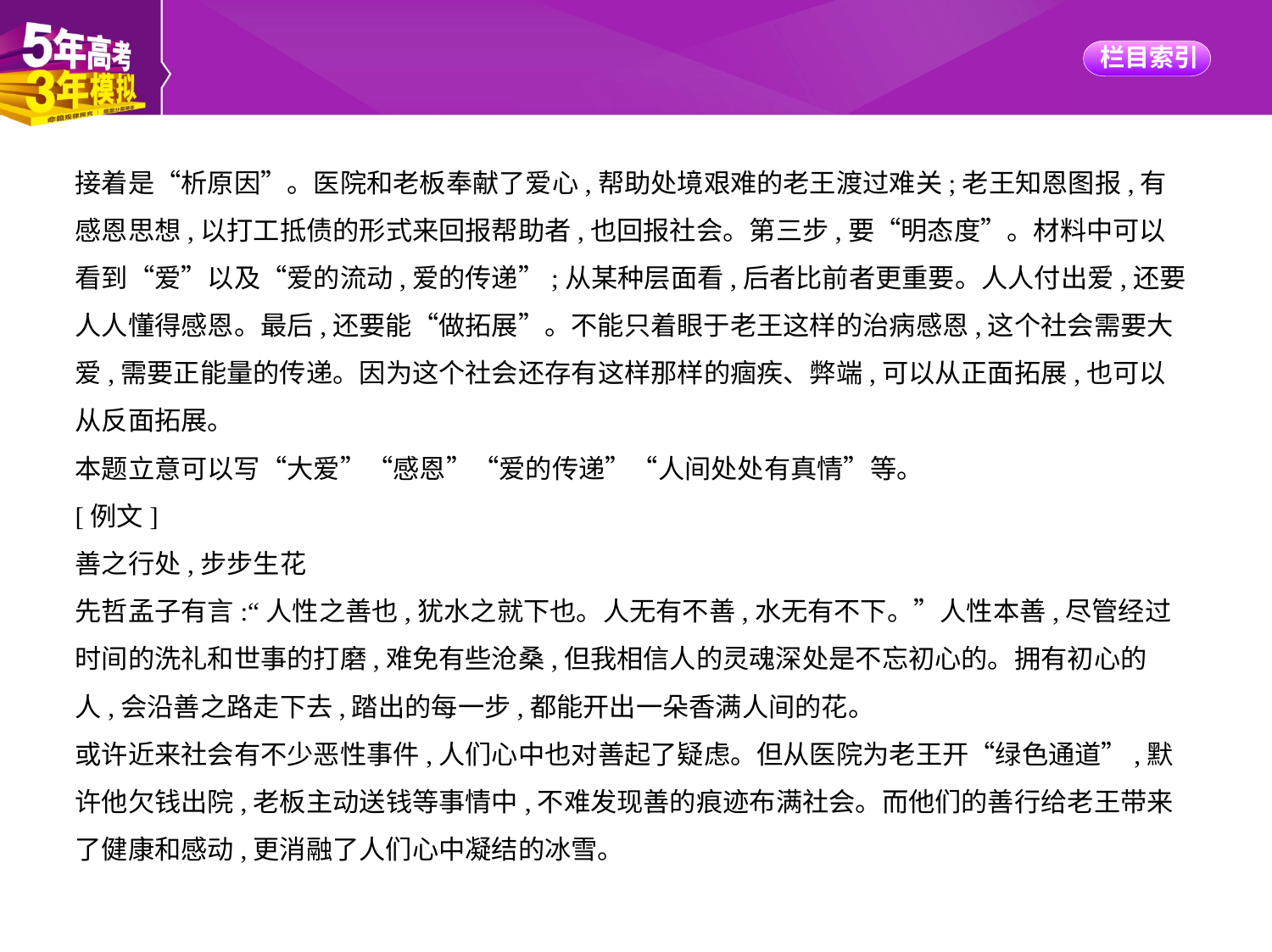

接着是“析原因”。医院和老板奉献了爱心,帮助处境艰难的老王渡过难关;老王知恩图报,有
感恩思想,以打工抵债的形式来回报帮助者,也回报社会。第三步,要“明态度”。材料中可以
看到“爱”以及“爱的流动,爱的传递”;从某种层面看,后者比前者更重要。人人付出爱,还要
人人懂得感恩。最后,还要能“做拓展”。不能只着眼于老王这样的治病感恩,这个社会需要大
爱,需要正能量的传递。因为这个社会还存有这样那样的痼疾、弊端,可以从正面拓展,也可以
从反面拓展。
本题立意可以写“大爱”“感恩”“爱的传递”“人间处处有真情”等。
[例文]
善之行处,步步生花
先哲孟子有言:“人性之善也,犹水之就下也。人无有不善,水无有不下。”人性本善,尽管经过
时间的洗礼和世事的打磨,难免有些沧桑,但我相信人的灵魂深处是不忘初心的。拥有初心的
人,会沿善之路走下去,踏出的每一步,都能开出一朵香满人间的花。
或许近来社会有不少恶性事件,人们心中也对善起了疑虑。但从医院为老王开“绿色通道”,默
许他欠钱出院,老板主动送钱等事情中,不难发现善的痕迹布满社会。而他们的善行给老王带来
了健康和感动,更消融了人们心中凝结的冰雪。